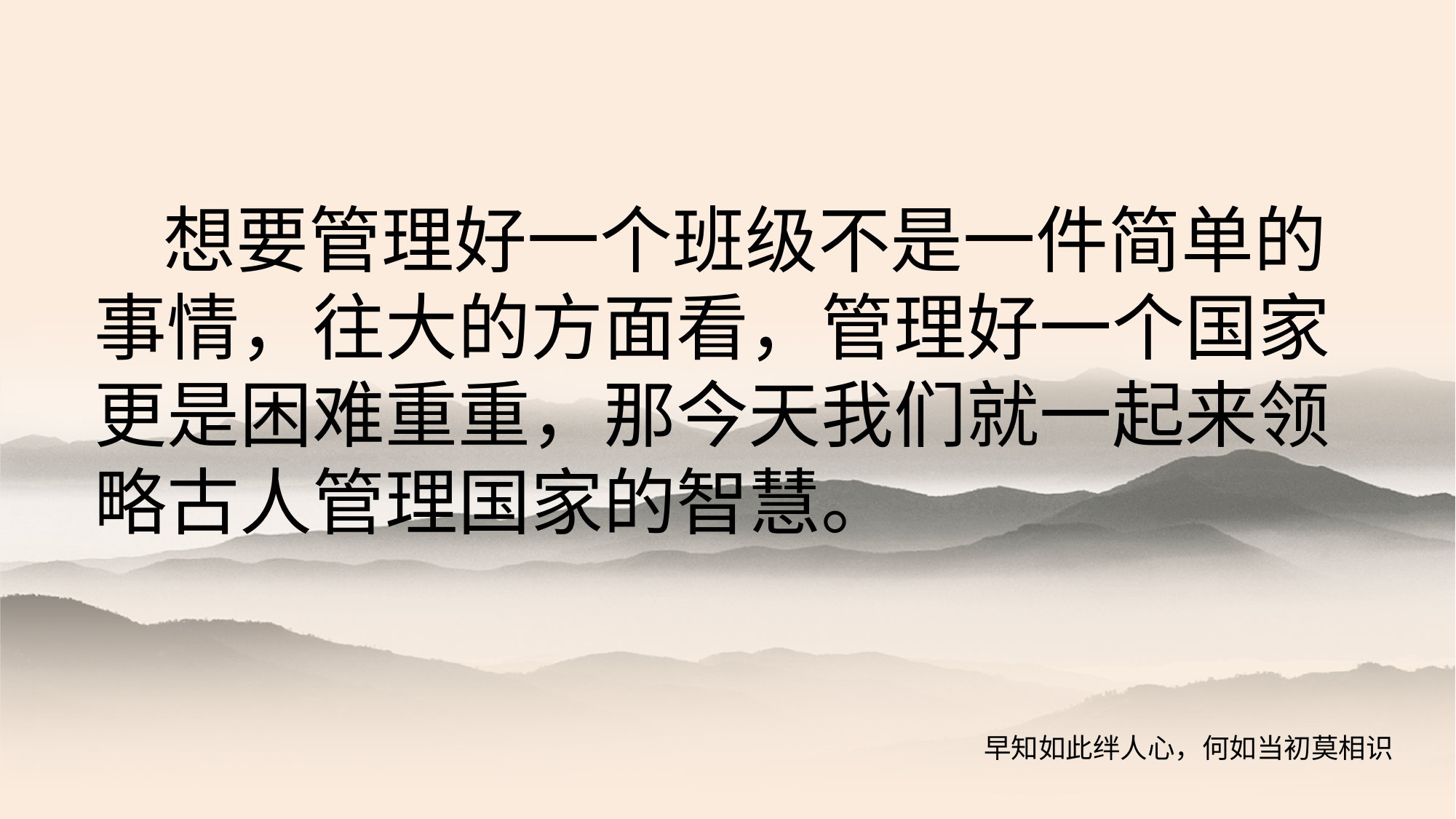

想要管理好一个班级不是一件简单的事情，往大的方面看，管理好一个国家更是困难重重，那今天我们就一起来领略古人管理国家的智慧。